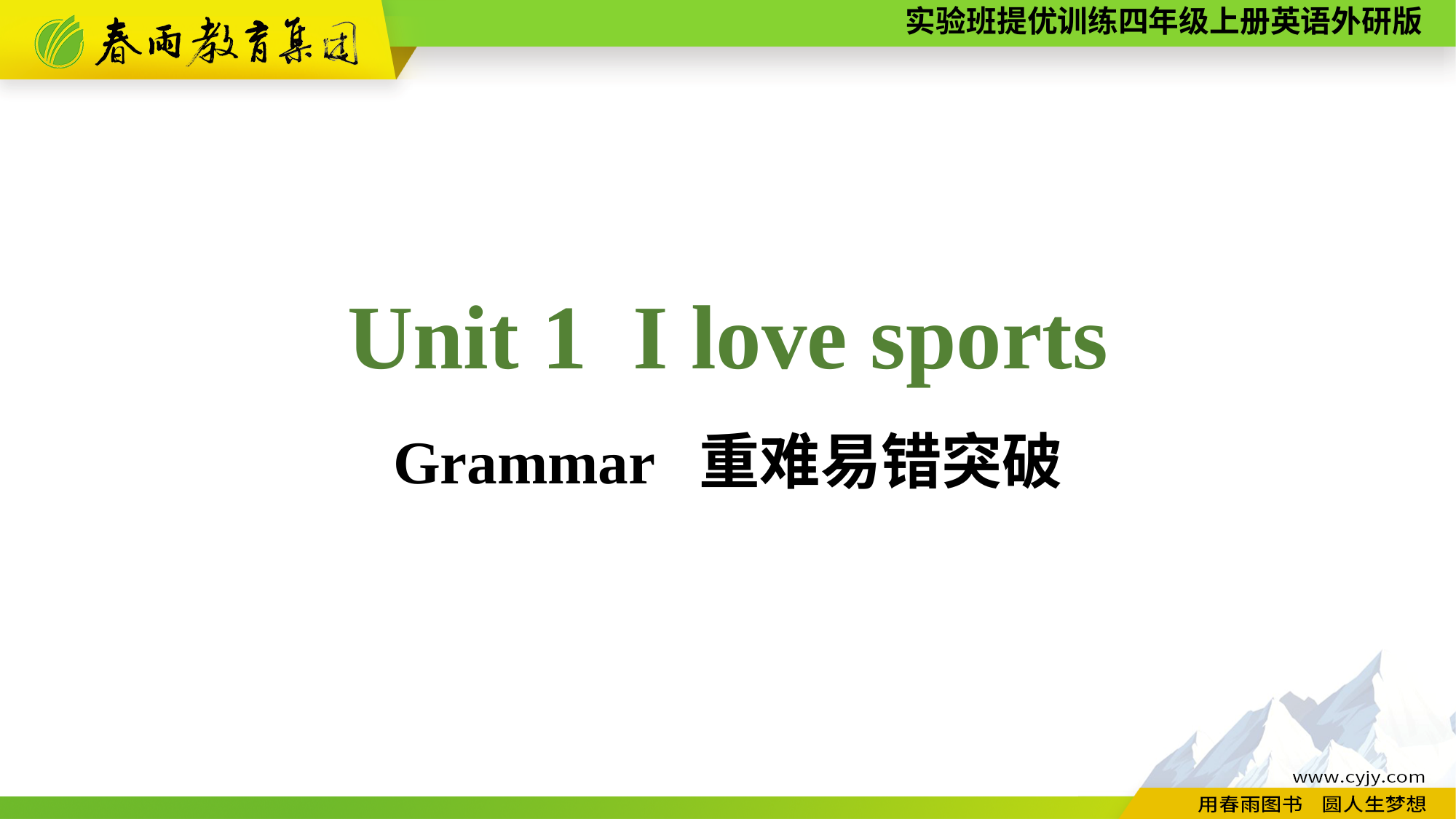

Unit 1  I love sports
Grammar  重难易错突破